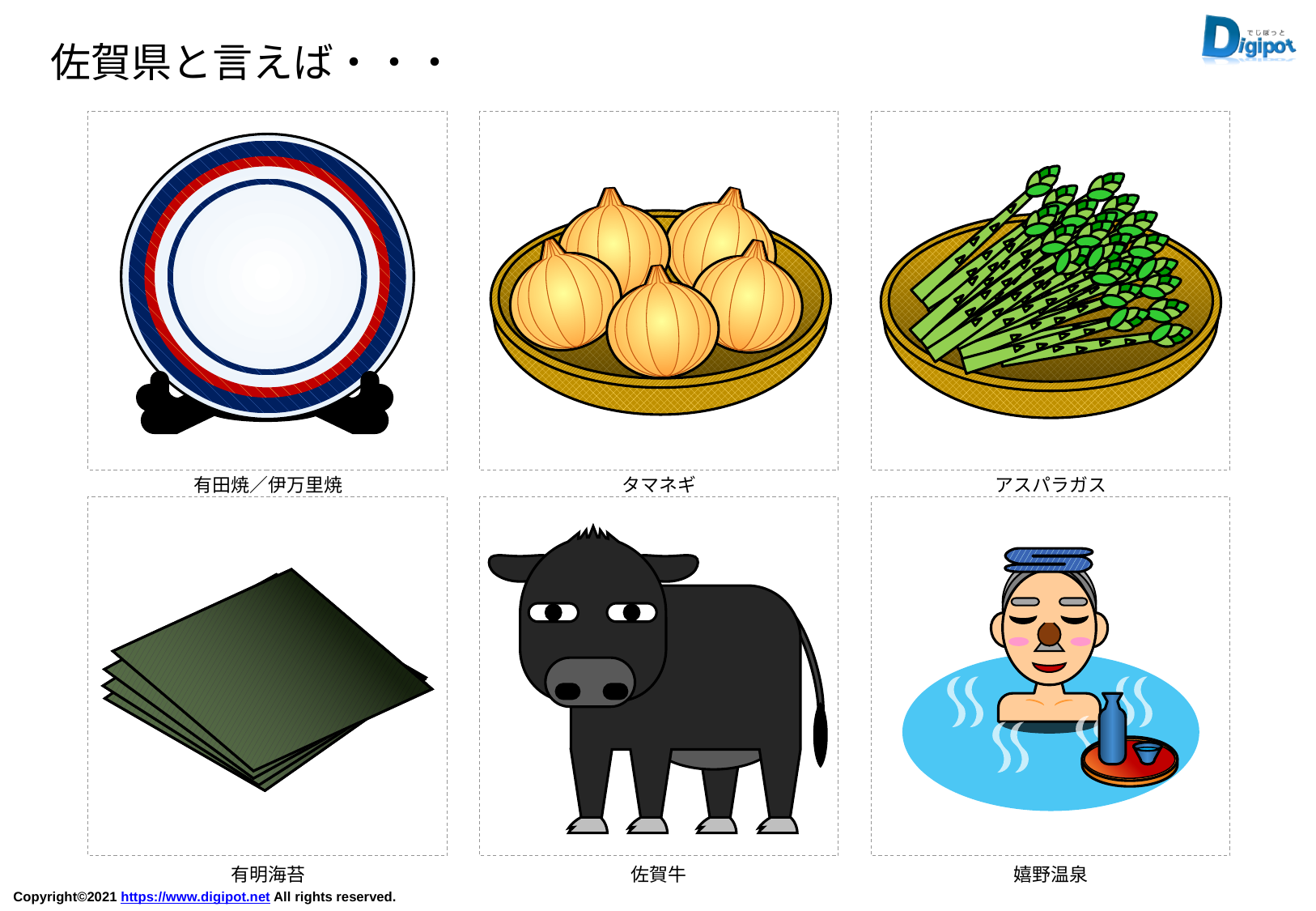

佐賀県と言えば・・・

有田焼／伊万里焼
タマネギ
アスパラガス

有明海苔
佐賀牛
嬉野温泉